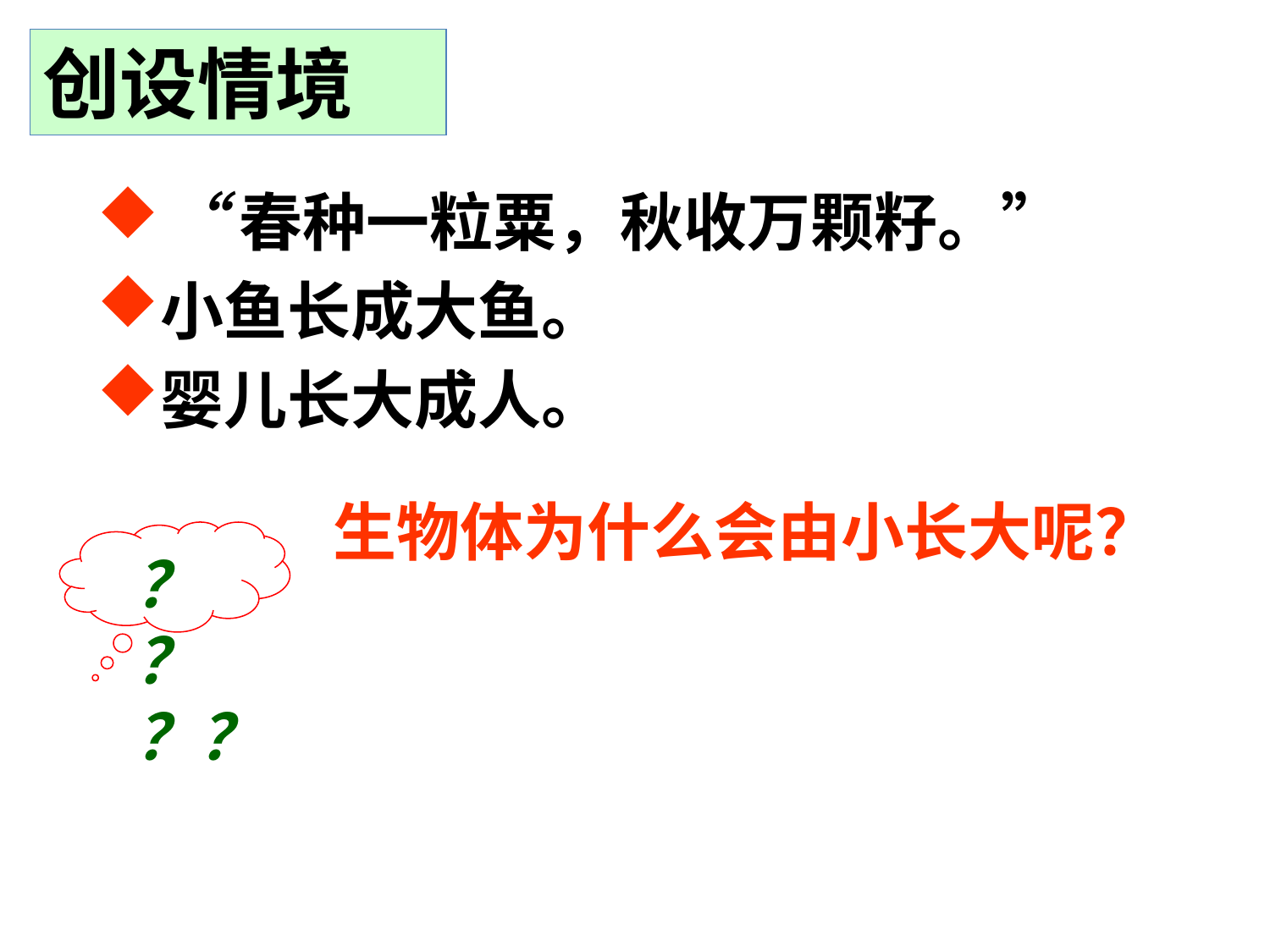

创设情境
“春种一粒粟，秋收万颗籽。”
小鱼长成大鱼。
婴儿长大成人。
生物体为什么会由小长大呢？
？？？？